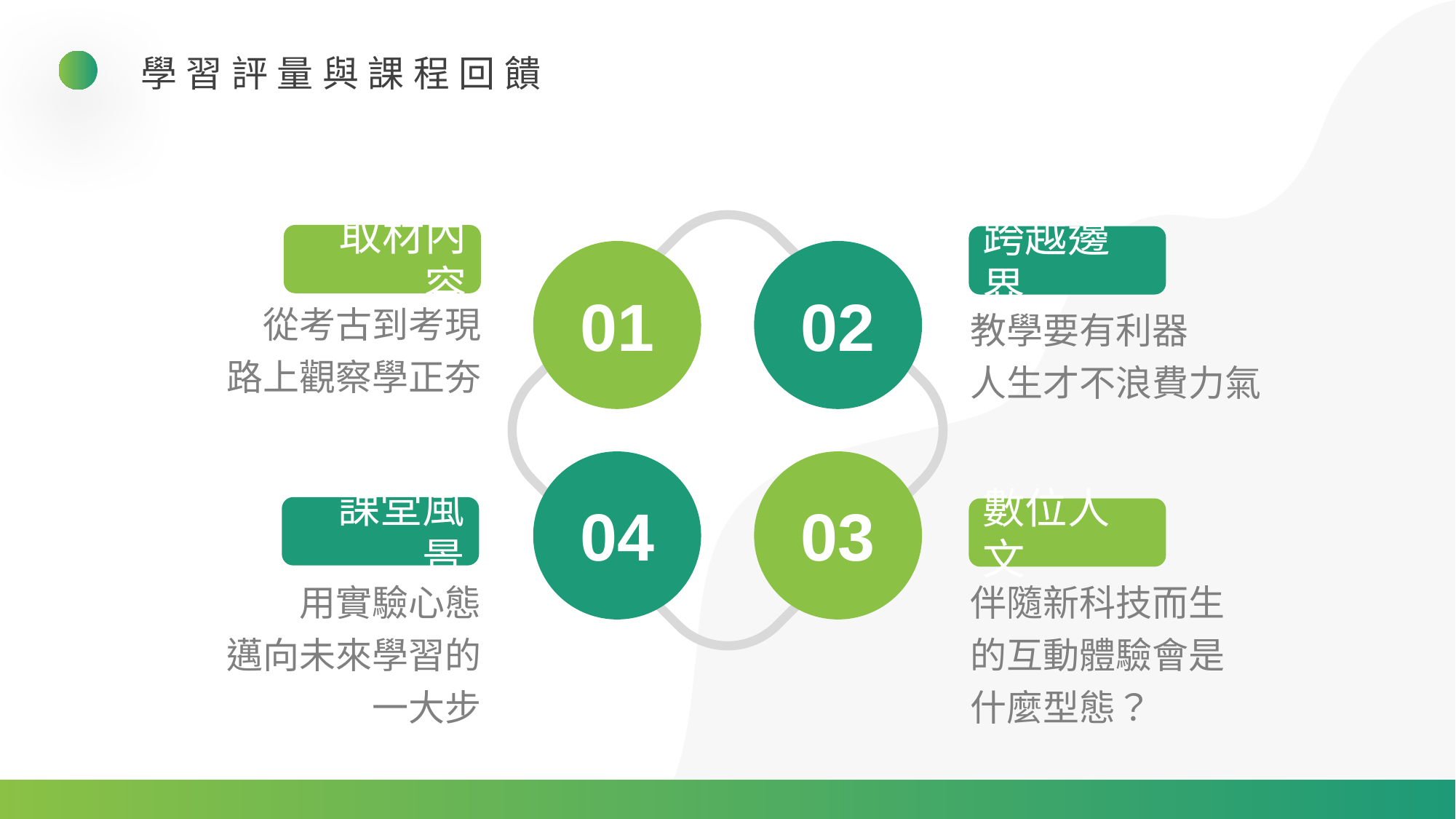

學習評量與課程回饋

取材內容
跨越邊界

01
02
從考古到考現
路上觀察學正夯
教學要有利器
人生才不浪費力氣
04
03
課堂風景
數位人文
用實驗心態
邁向未來學習的一大步
伴隨新科技而生的互動體驗會是什麼型態？